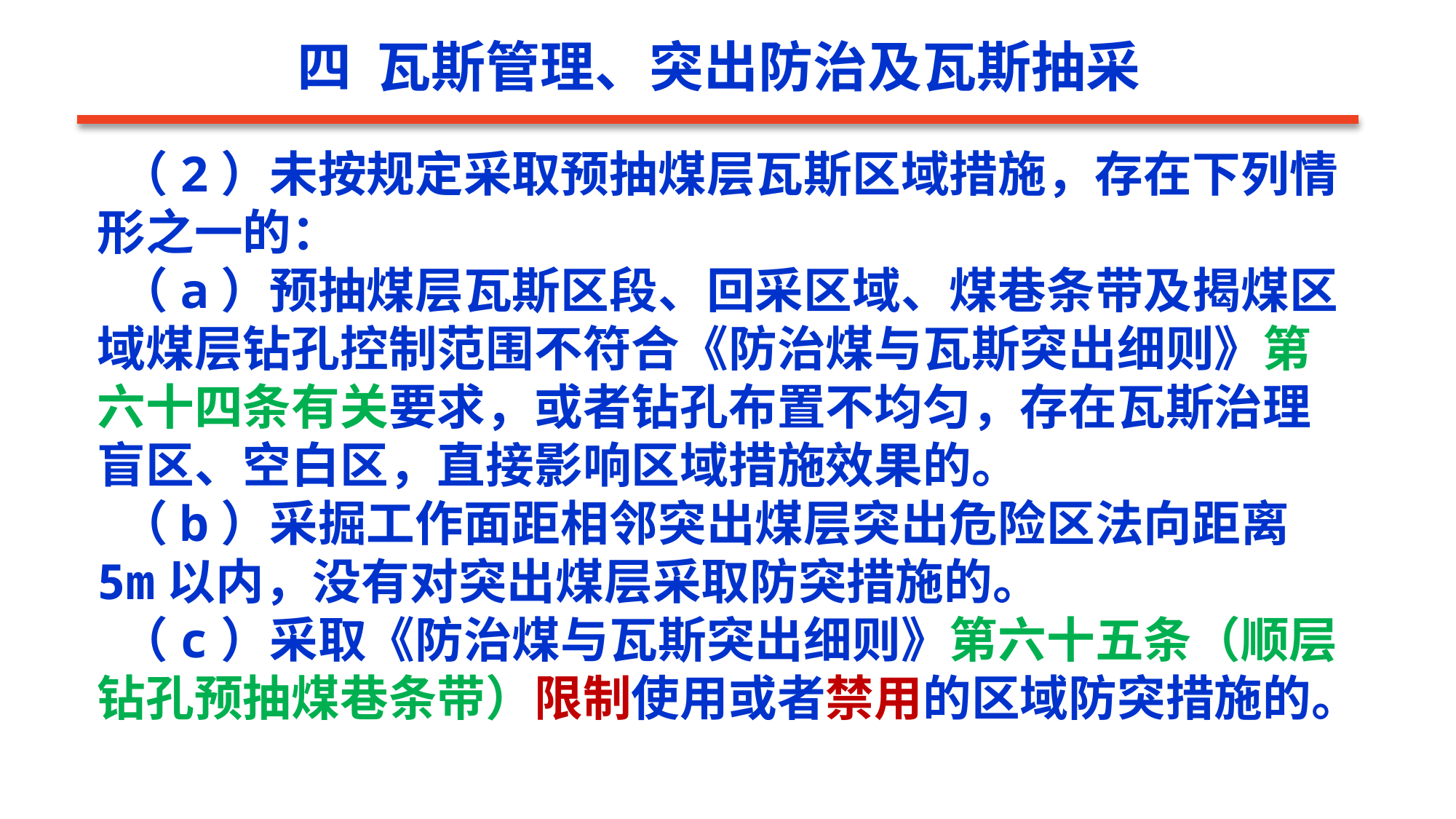

四  瓦斯管理、突出防治及瓦斯抽采
 （2）未按规定采取预抽煤层瓦斯区域措施，存在下列情形之一的：
 （a）预抽煤层瓦斯区段、回采区域、煤巷条带及揭煤区域煤层钻孔控制范围不符合《防治煤与瓦斯突出细则》第六十四条有关要求，或者钻孔布置不均匀，存在瓦斯治理盲区、空白区，直接影响区域措施效果的。
 （b）采掘工作面距相邻突出煤层突出危险区法向距离5m以内，没有对突出煤层采取防突措施的。
 （c）采取《防治煤与瓦斯突出细则》第六十五条（顺层钻孔预抽煤巷条带）限制使用或者禁用的区域防突措施的。